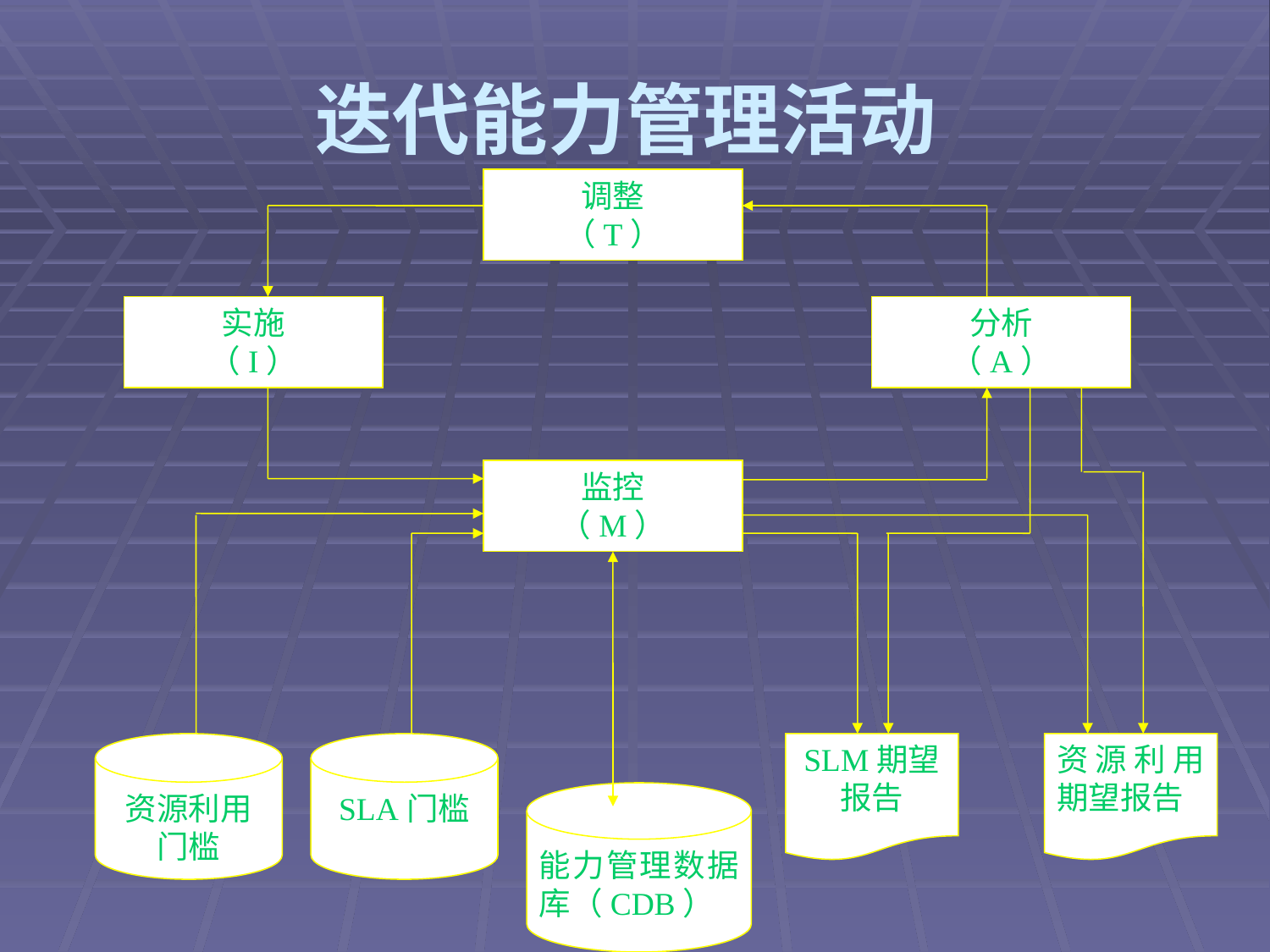

# 迭代能力管理活动
调整
（T）

实施
（I）
分析
（A）

监控
（M）

资源利用
门槛
SLA门槛
SLM期望报告
资源利用期望报告
能力管理数据库（CDB）